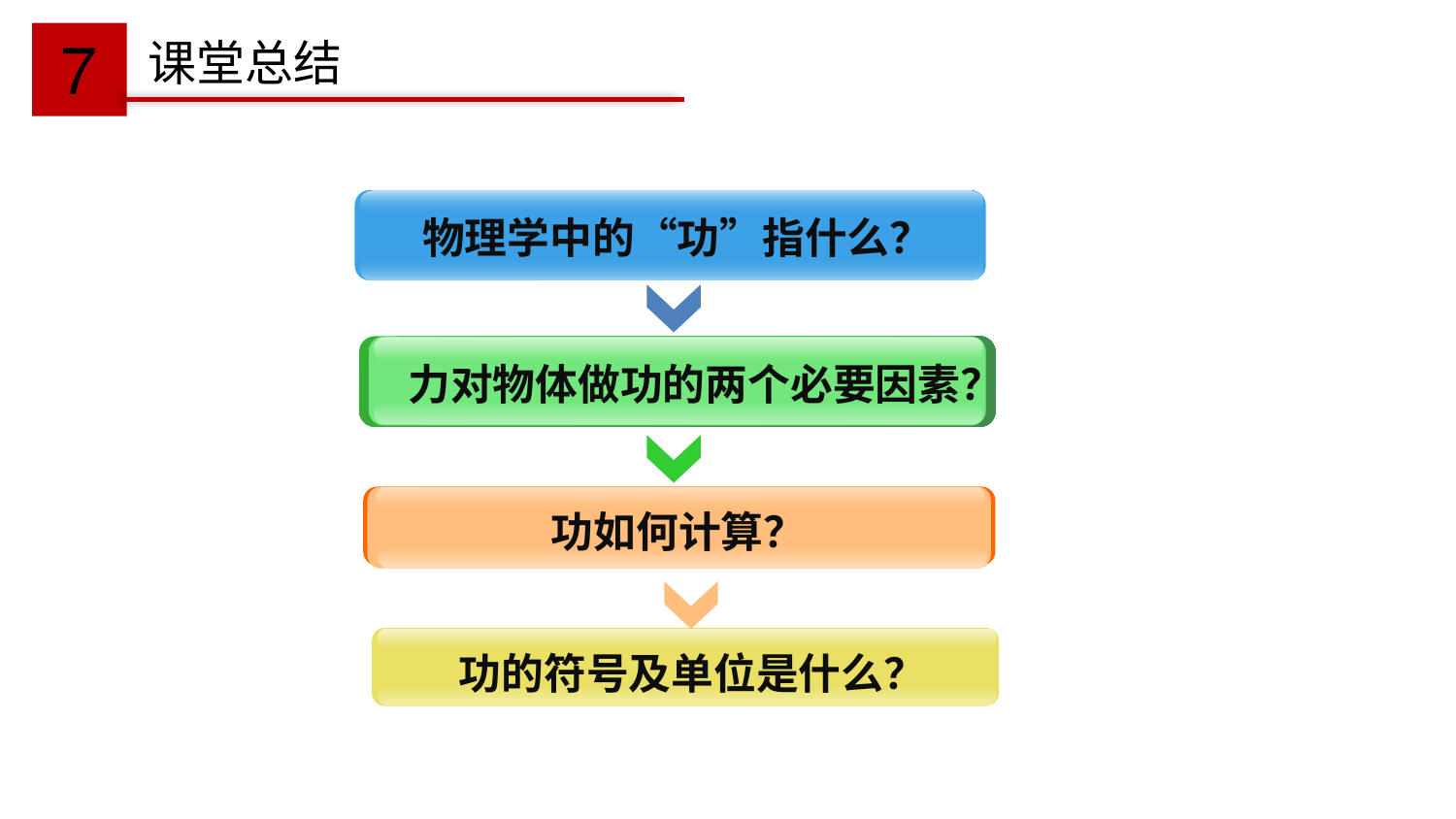

7
课堂总结

物理学中的“功”指什么？

力对物体做功的两个必要因素？

功如何计算？

功的符号及单位是什么？